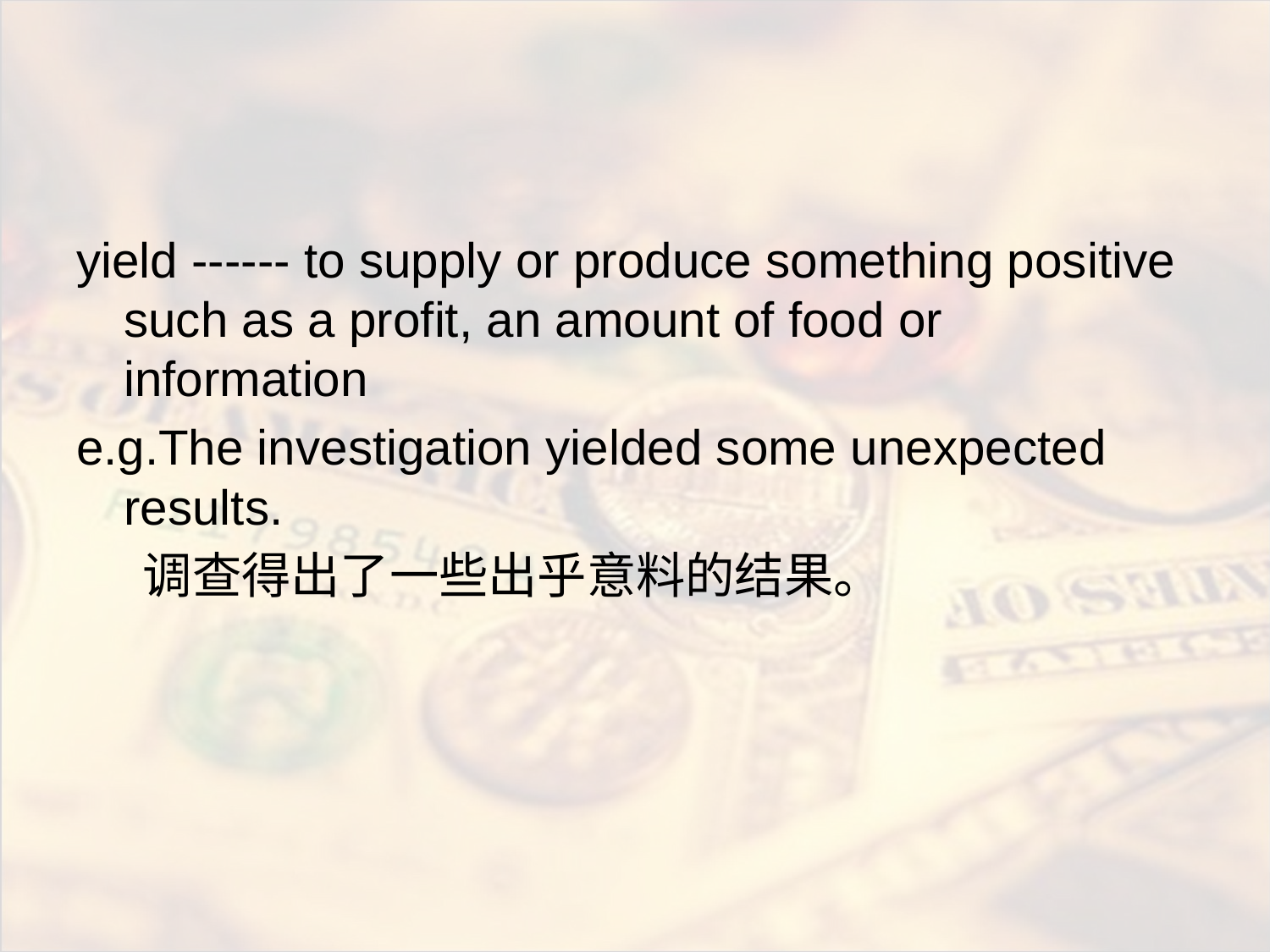

#
yield ------ to supply or produce something positive such as a profit, an amount of food or information
e.g.The investigation yielded some unexpected results.
     调查得出了一些出乎意料的结果。